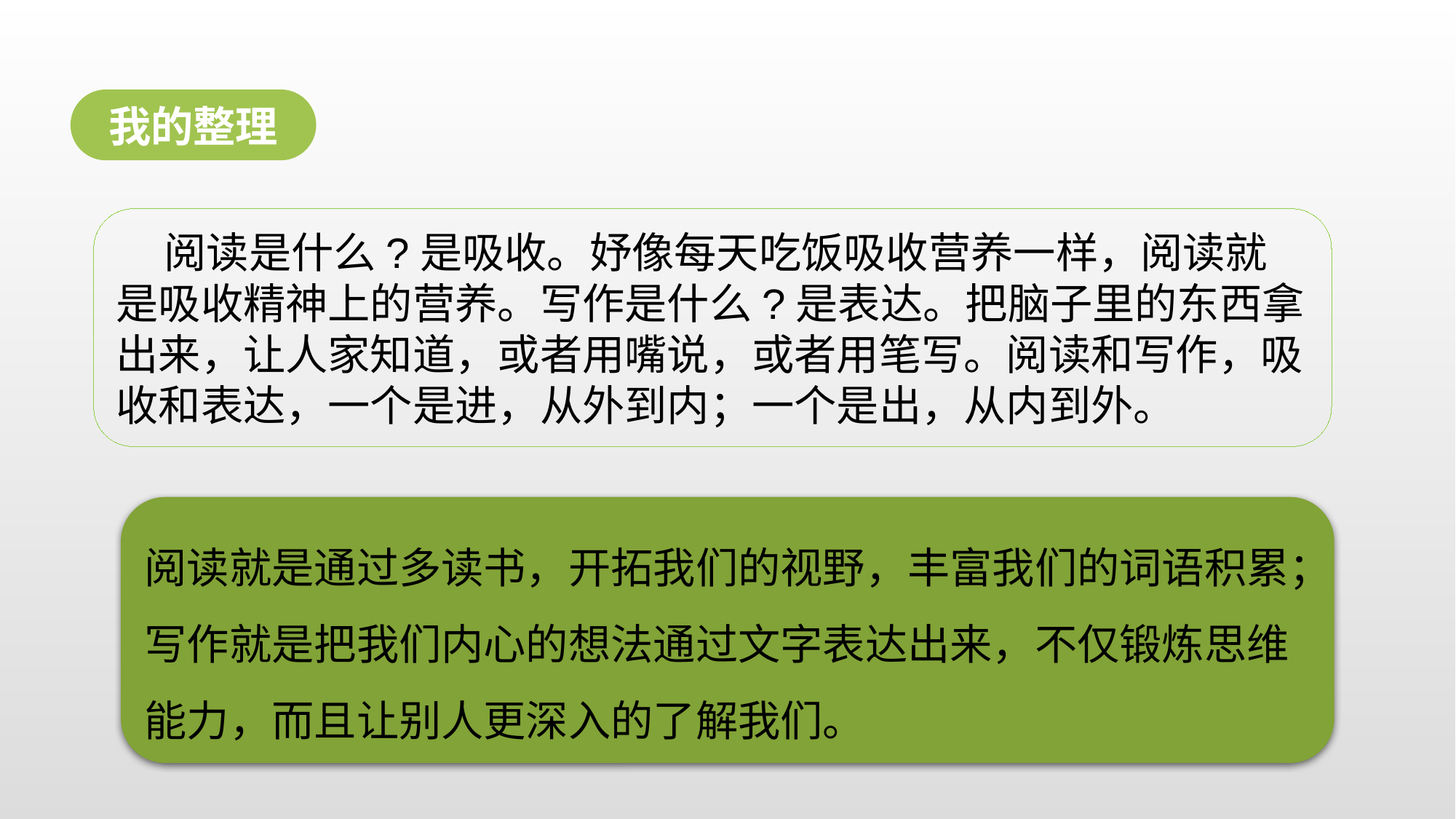

我的整理
    阅读是什么?是吸收。妤像每天吃饭吸收营养一样，阅读就是吸收精神上的营养。写作是什么?是表达。把脑子里的东西拿出来，让人家知道，或者用嘴说，或者用笔写。阅读和写作，吸收和表达，一个是进，从外到内；一个是出，从内到外。
阅读就是通过多读书，开拓我们的视野，丰富我们的词语积累；写作就是把我们内心的想法通过文字表达出来，不仅锻炼思维能力，而且让别人更深入的了解我们。